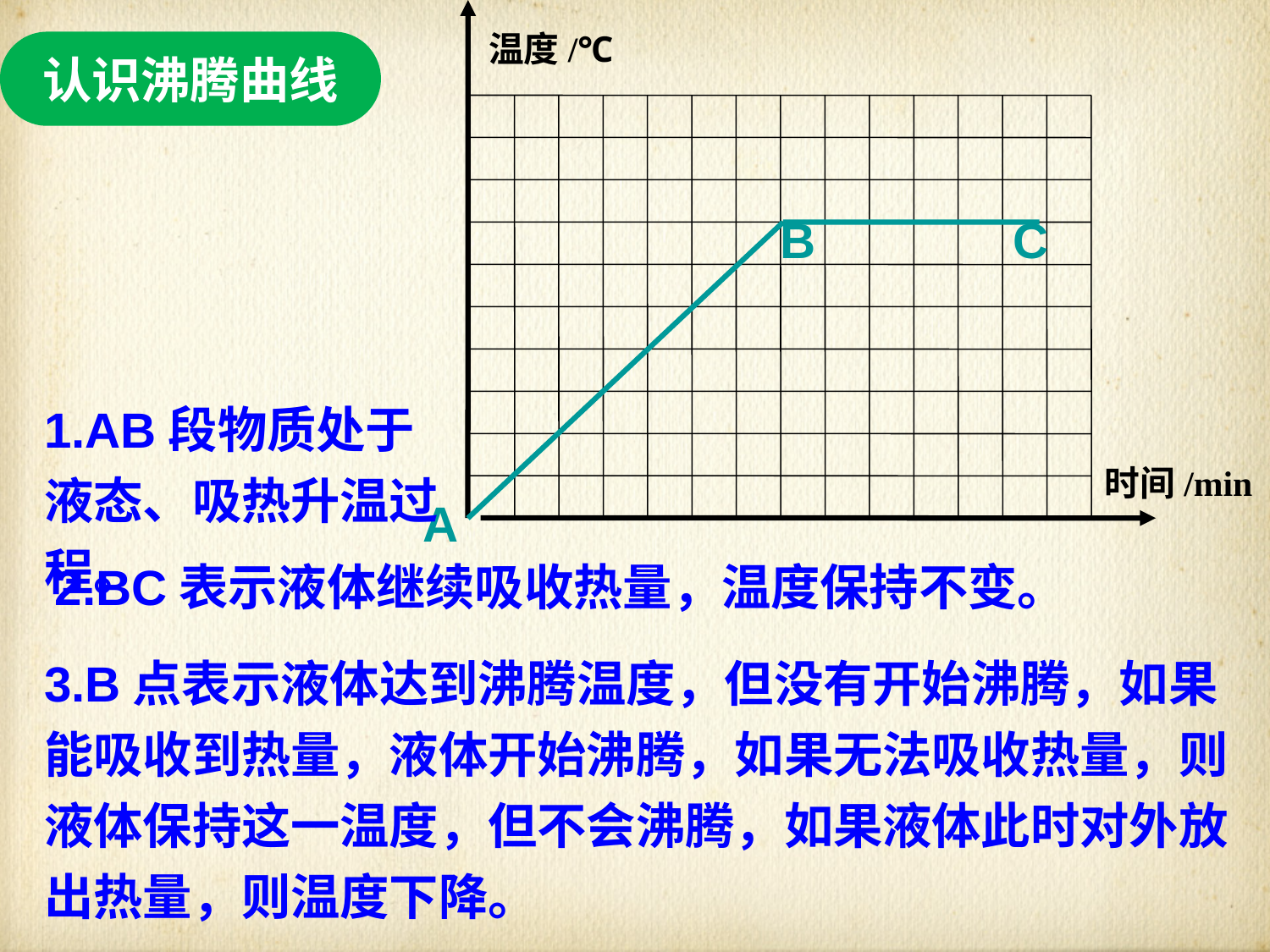

温度/℃

B
C

时间/min
A

认识沸腾曲线
1.AB段物质处于液态、吸热升温过程。
2.BC表示液体继续吸收热量，温度保持不变。
3.B点表示液体达到沸腾温度，但没有开始沸腾，如果能吸收到热量，液体开始沸腾，如果无法吸收热量，则液体保持这一温度，但不会沸腾，如果液体此时对外放出热量，则温度下降。